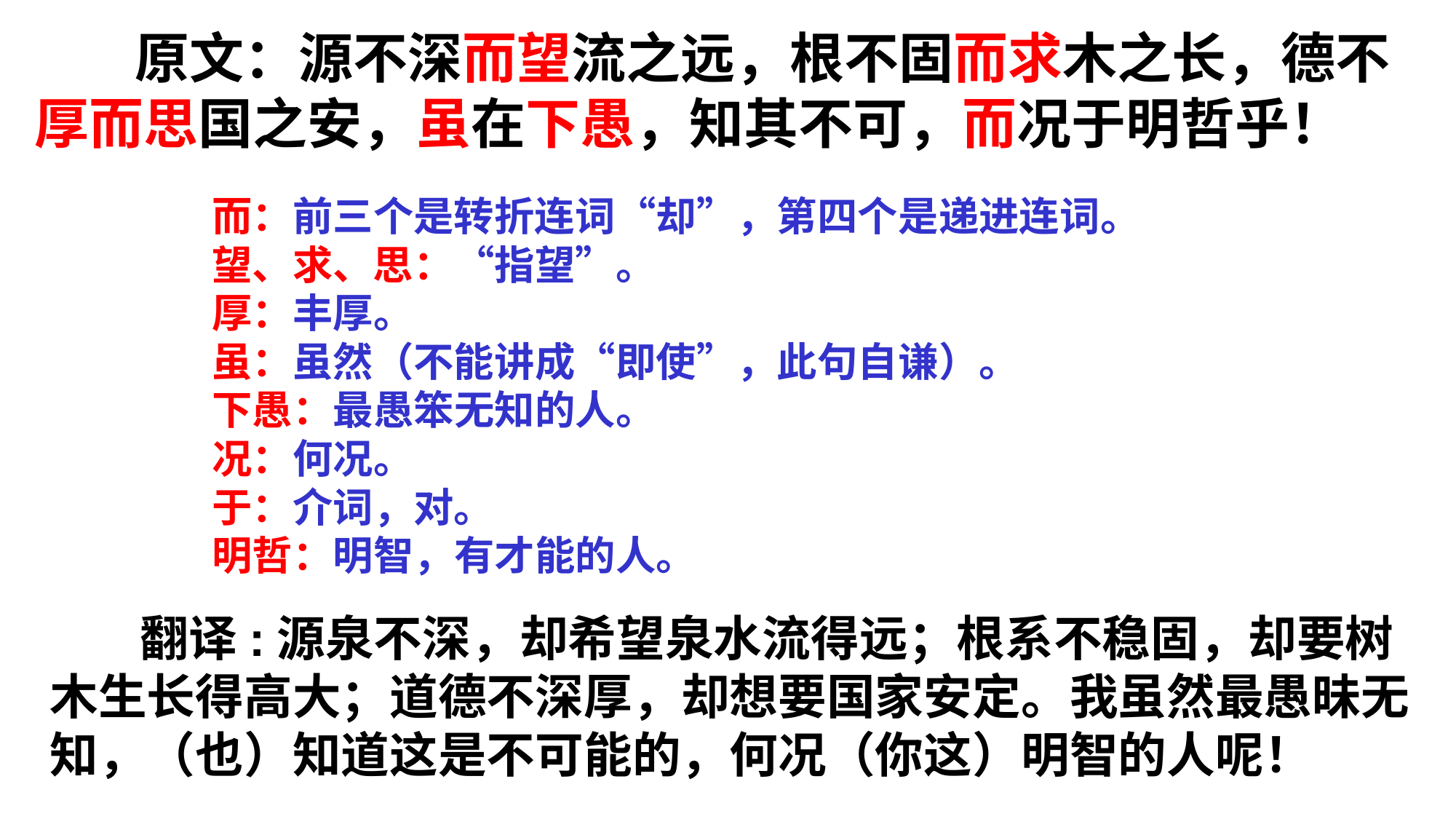

原文：源不深而望流之远，根不固而求木之长，德不厚而思国之安，虽在下愚，知其不可，而况于明哲乎！
而：前三个是转折连词“却”，第四个是递进连词。
望、求、思：“指望”。
厚：丰厚。
虽：虽然（不能讲成“即使”，此句自谦）。
下愚：最愚笨无知的人。
况：何况。
于：介词，对。
明哲：明智，有才能的人。
          翻译:源泉不深，却希望泉水流得远；根系不稳固，却要树木生长得高大；道德不深厚，却想要国家安定。我虽然最愚昧无知，（也）知道这是不可能的，何况（你这）明智的人呢！